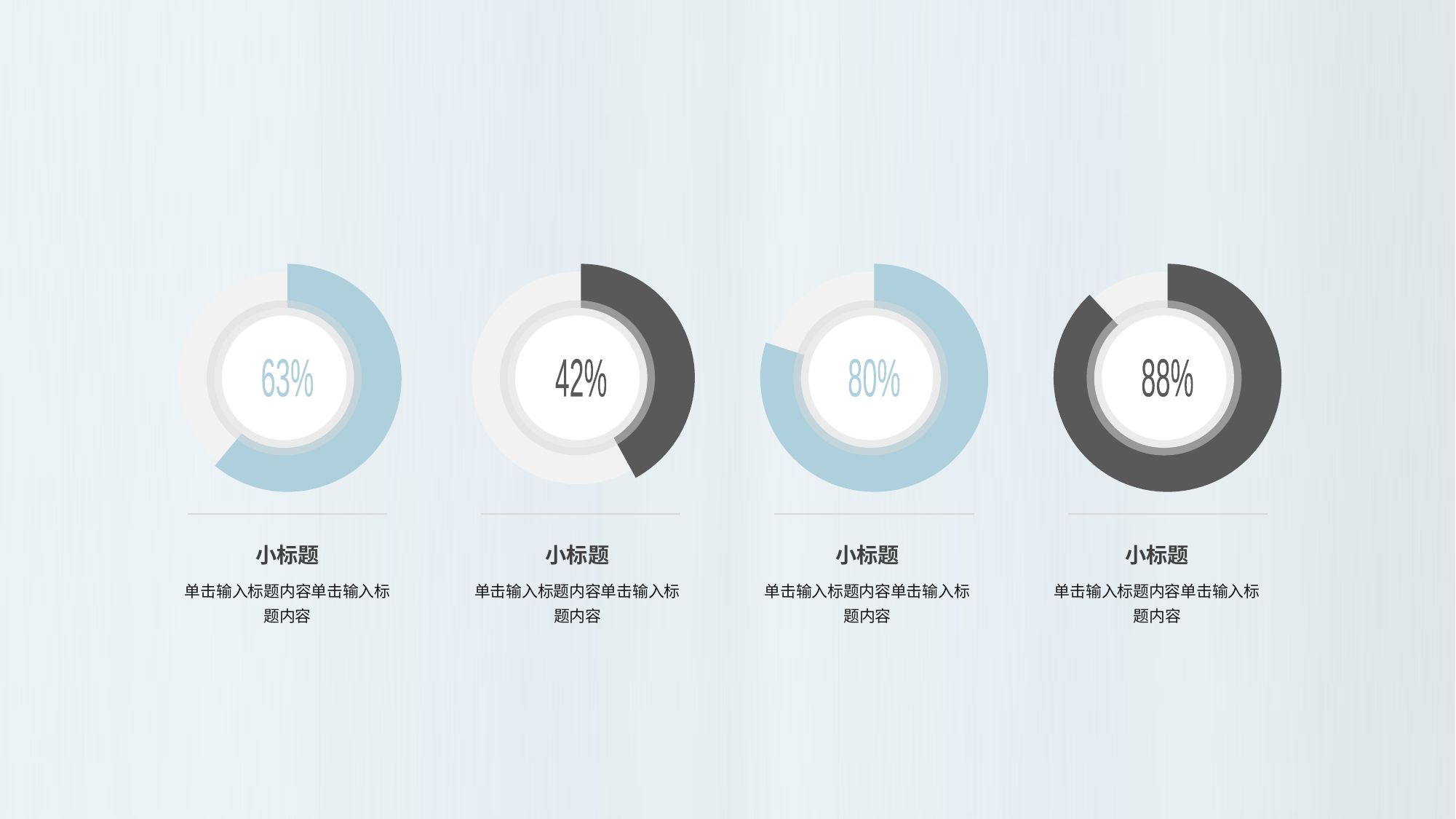

63%
42%
80%
88%
小标题
单击输入标题内容单击输入标题内容
小标题
单击输入标题内容单击输入标题内容
小标题
单击输入标题内容单击输入标题内容
小标题
单击输入标题内容单击输入标题内容